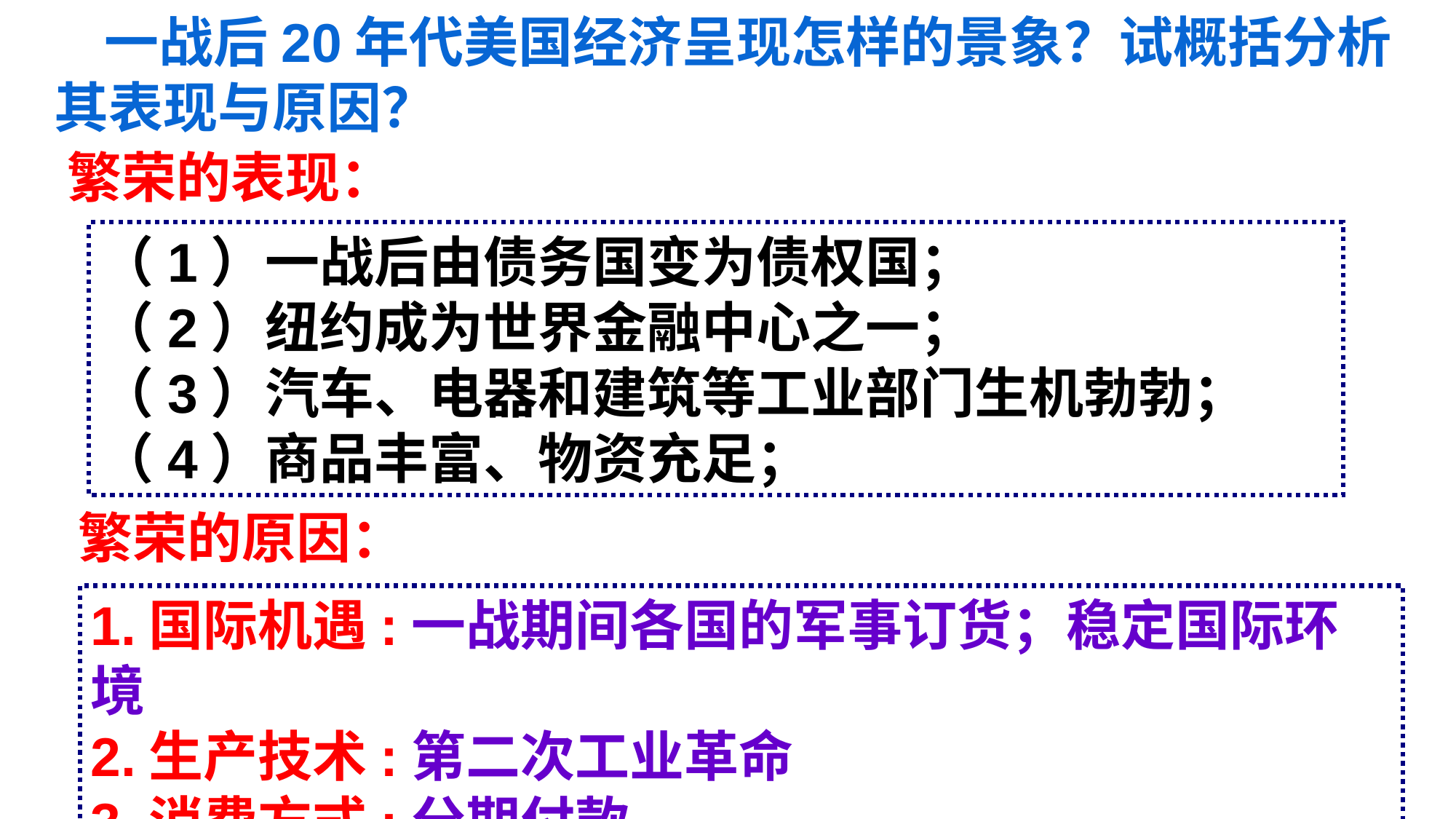

一战后20年代美国经济呈现怎样的景象？试概括分析其表现与原因？
繁荣的表现：
（1）一战后由债务国变为债权国；
（2）纽约成为世界金融中心之一；
（3）汽车、电器和建筑等工业部门生机勃勃；
（4）商品丰富、物资充足；
繁荣的原因：
1.国际机遇:一战期间各国的军事订货；稳定国际环境
2.生产技术:第二次工业革命
3.消费方式:分期付款